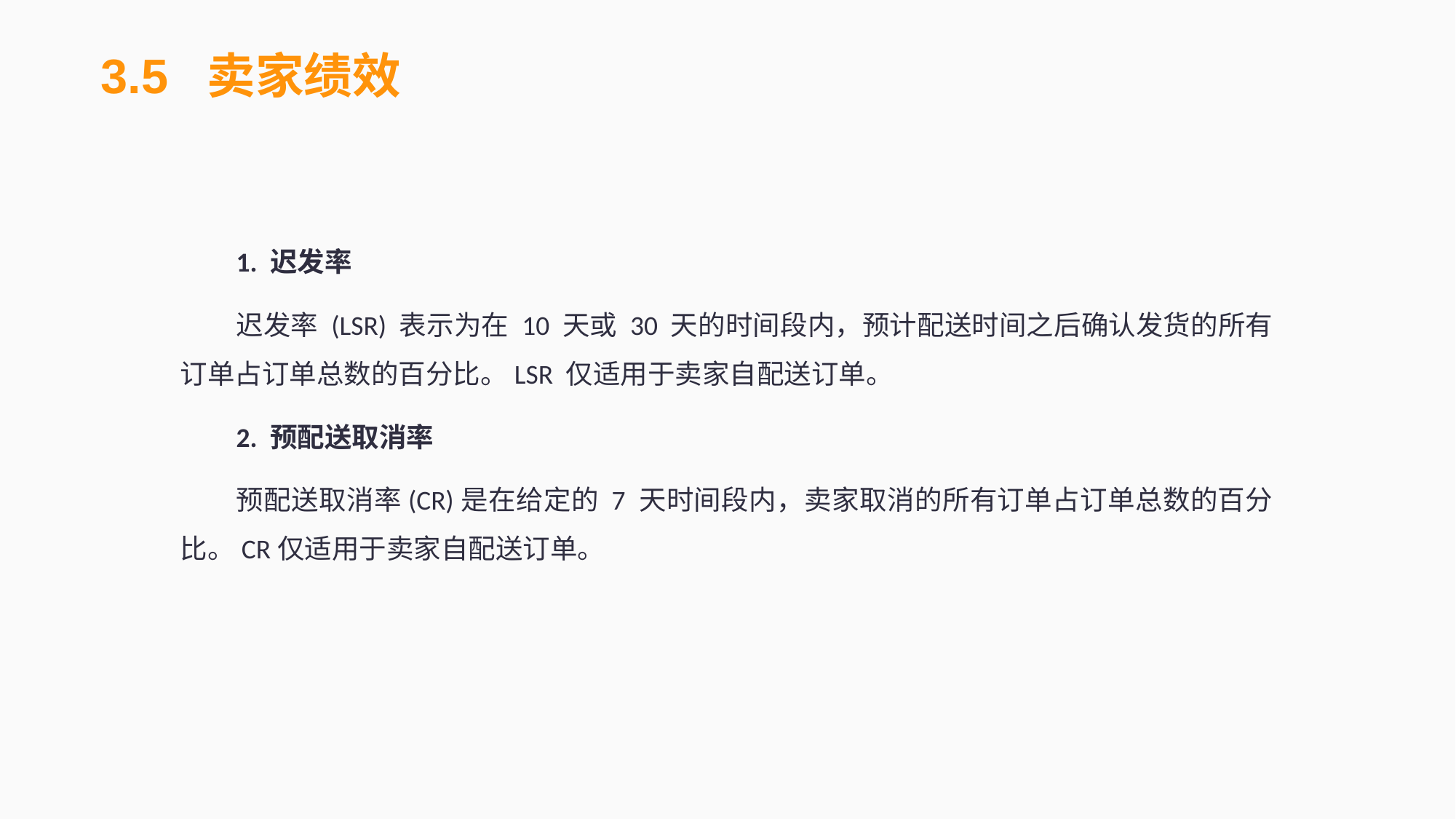

3.5  卖家绩效
1. 迟发率
迟发率 (LSR) 表示为在 10 天或 30 天的时间段内，预计配送时间之后确认发货的所有订单占订单总数的百分比。LSR 仅适用于卖家自配送订单。
2. 预配送取消率
预配送取消率(CR)是在给定的 7 天时间段内，卖家取消的所有订单占订单总数的百分比。CR仅适用于卖家自配送订单。